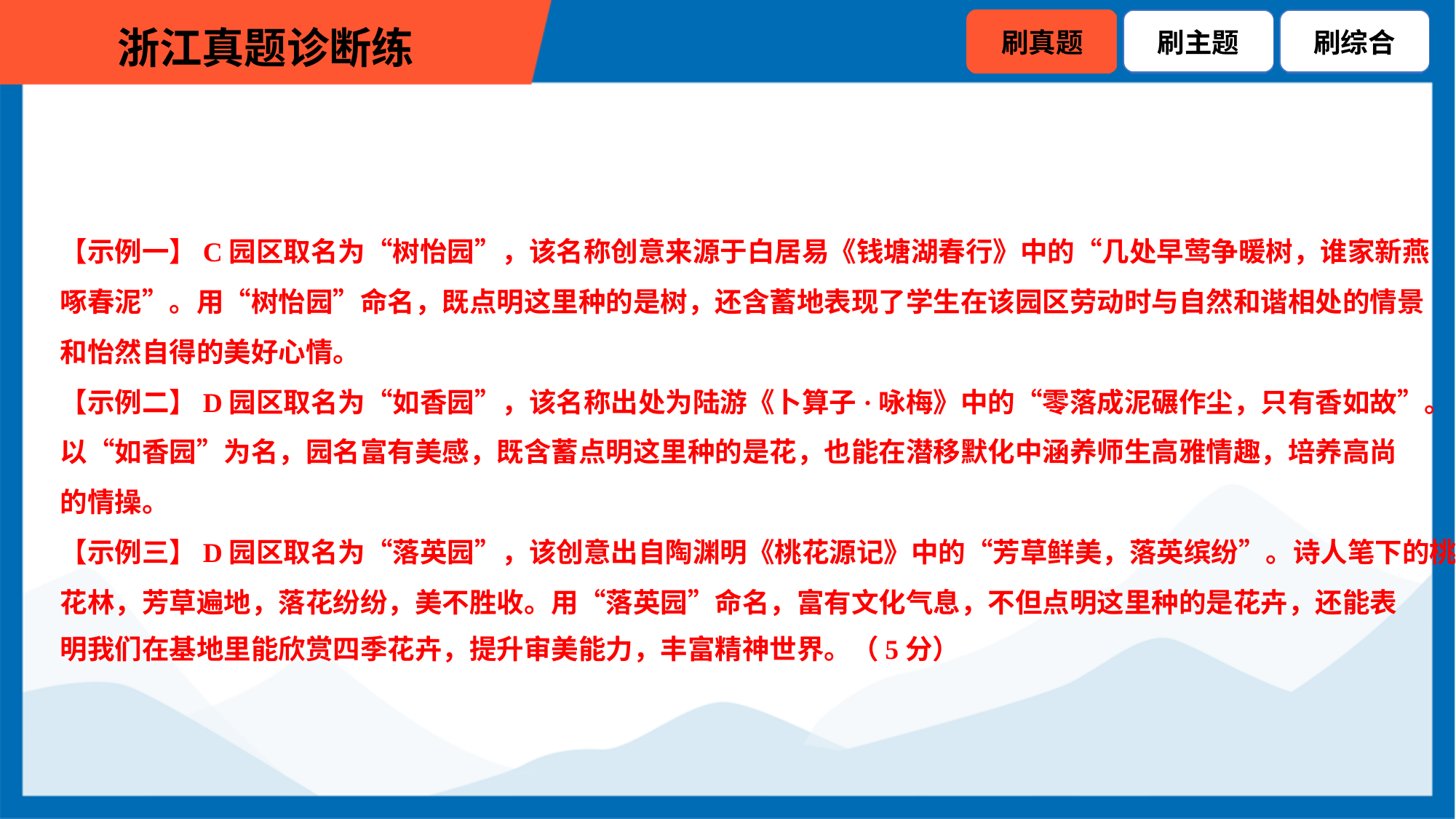

【示例一】C园区取名为“树怡园”，该名称创意来源于白居易《钱塘湖春行》中的“几处早莺争暖树，谁家新燕
啄春泥”。用“树怡园”命名，既点明这里种的是树，还含蓄地表现了学生在该园区劳动时与自然和谐相处的情景
和怡然自得的美好心情。
【示例二】D园区取名为“如香园”，该名称出处为陆游《卜算子·咏梅》中的“零落成泥碾作尘，只有香如故”。
以“如香园”为名，园名富有美感，既含蓄点明这里种的是花，也能在潜移默化中涵养师生高雅情趣，培养高尚
的情操。
【示例三】D园区取名为“落英园”，该创意出自陶渊明《桃花源记》中的“芳草鲜美，落英缤纷”。诗人笔下的桃
花林，芳草遍地，落花纷纷，美不胜收。用“落英园”命名，富有文化气息，不但点明这里种的是花卉，还能表
明我们在基地里能欣赏四季花卉，提升审美能力，丰富精神世界。（5分）